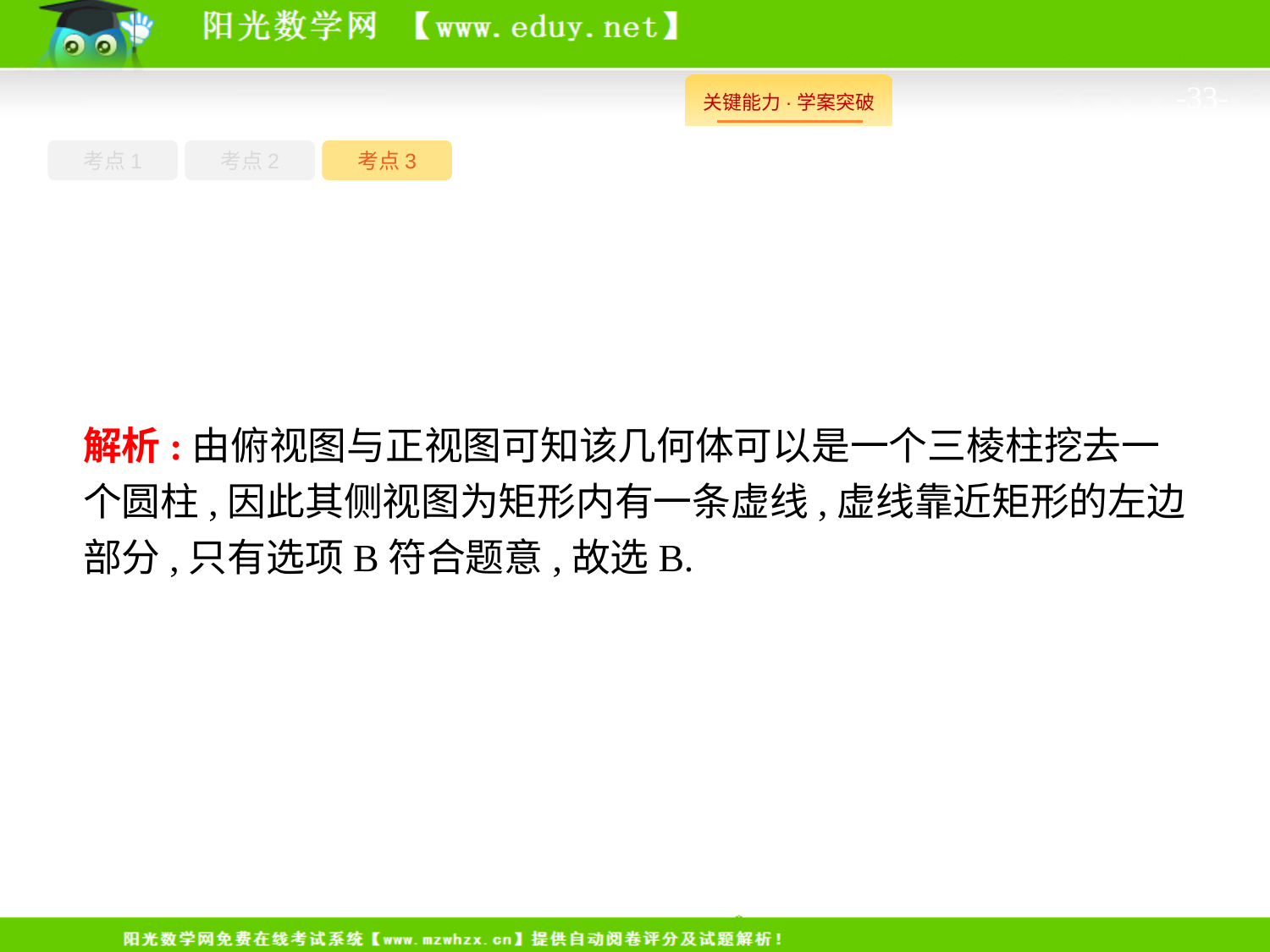

-33-
考点1
考点3
考点2
解析:由俯视图与正视图可知该几何体可以是一个三棱柱挖去一个圆柱,因此其侧视图为矩形内有一条虚线,虚线靠近矩形的左边部分,只有选项B符合题意,故选B.